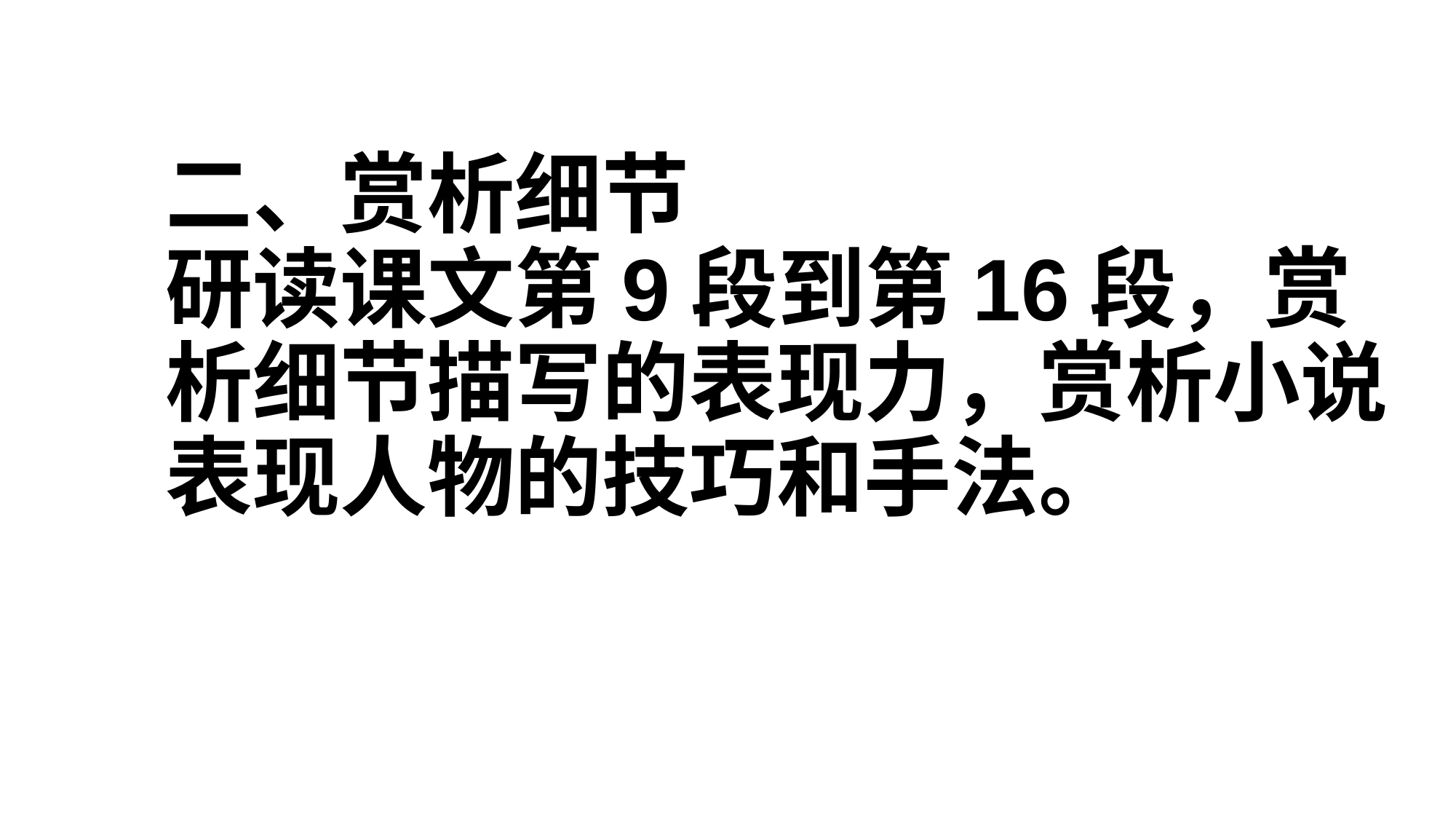

# 二、赏析细节 研读课文第9段到第16段，赏析细节描写的表现力，赏析小说表现人物的技巧和手法。